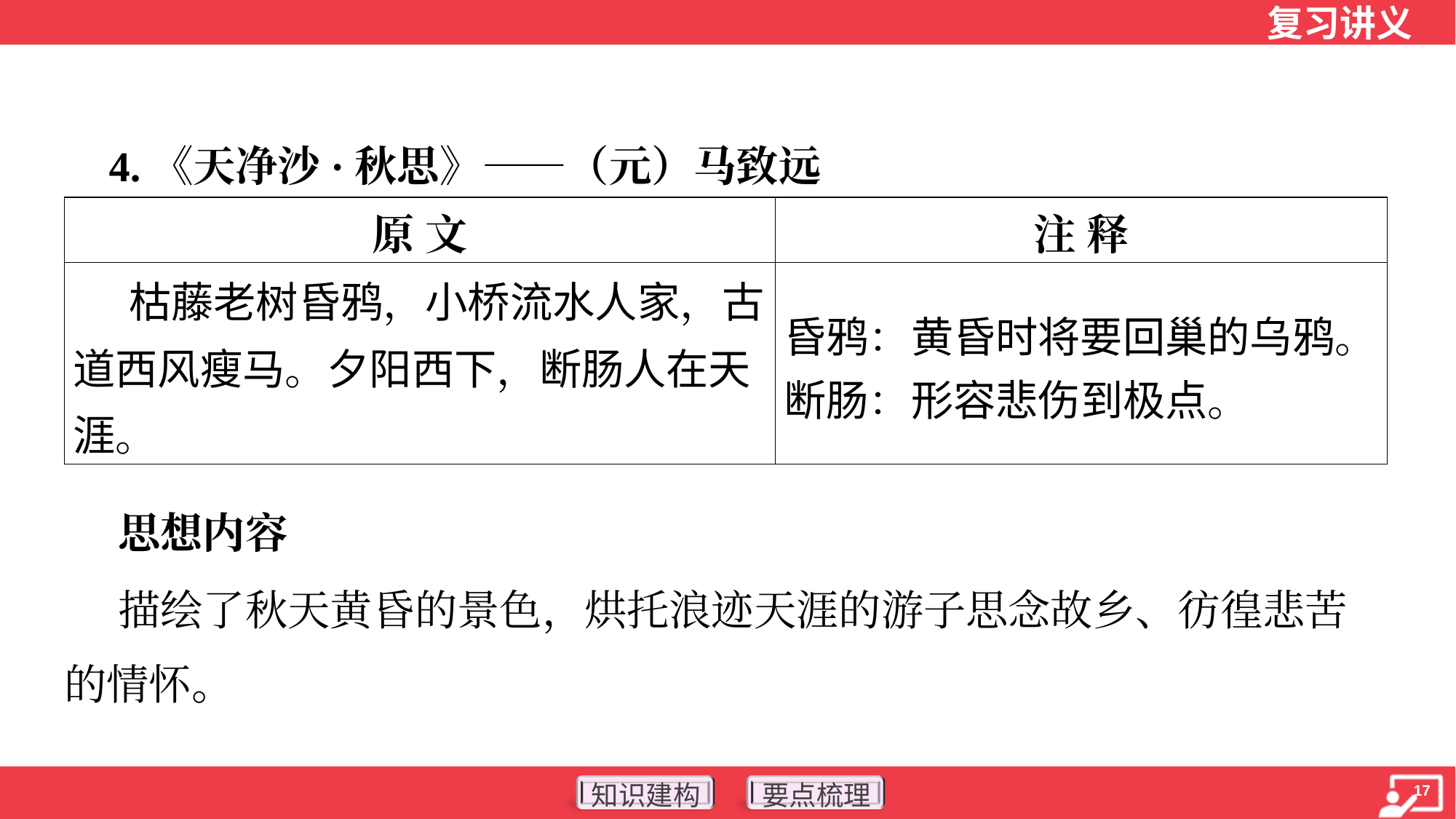

4.《天净沙·秋思》——（元）马致远
| 原 文 | 注 释 |
| --- | --- |
| 枯藤老树昏鸦，小桥流水人家，古道西风瘦马。夕阳西下，断肠人在天涯。 | 昏鸦：黄昏时将要回巢的乌鸦。 断肠：形容悲伤到极点。 |
    思想内容
    描绘了秋天黄昏的景色，烘托浪迹天涯的游子思念故乡、彷徨悲苦
的情怀。